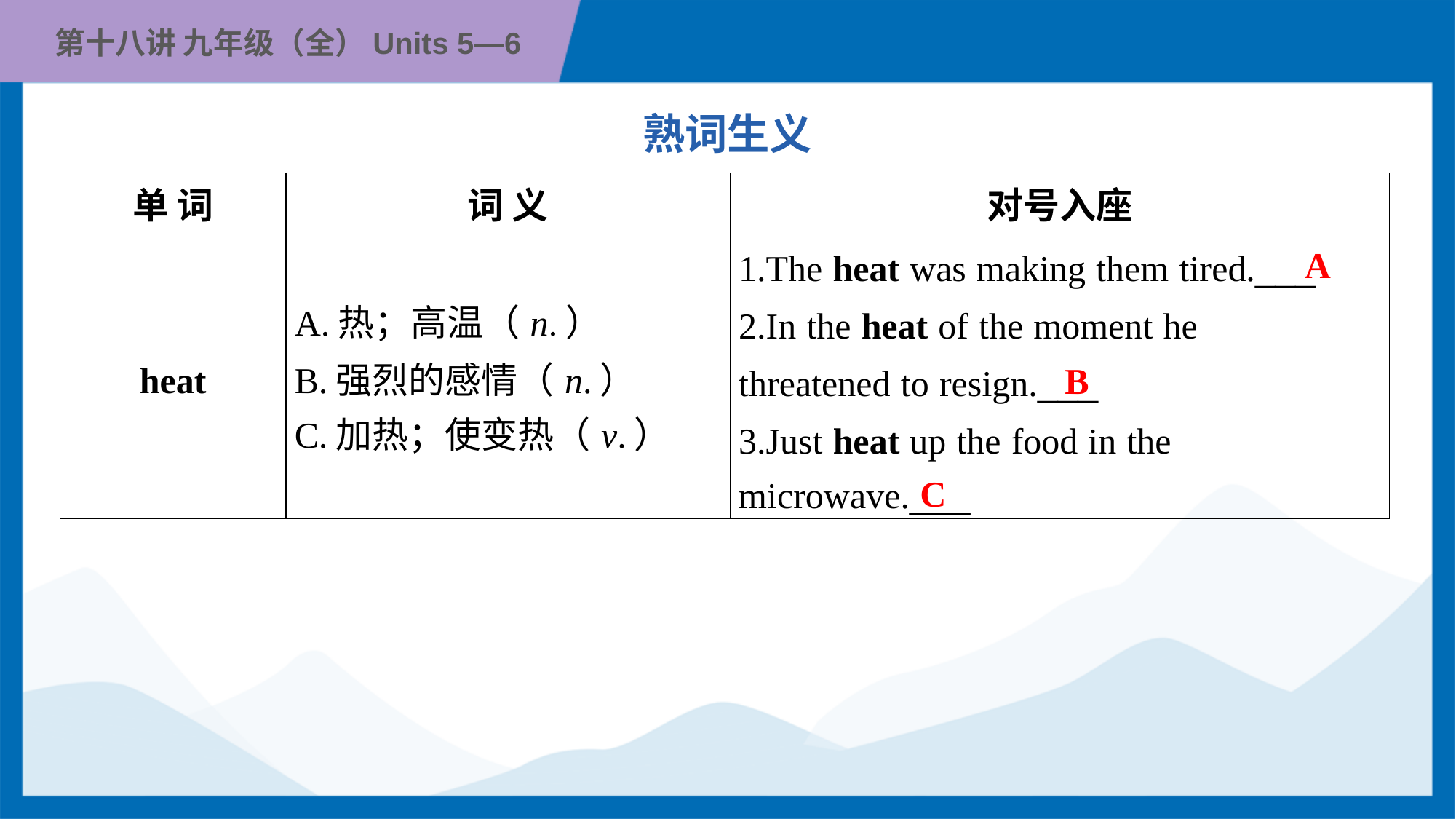

熟词生义
| 单 词 | 词 义 | 对号入座 |
| --- | --- | --- |
| heat | A.热；高温（n.） B.强烈的感情（n.） C.加热；使变热（v.） | 1.The heat was making them tired.\_\_\_ 2.In the heat of the moment he threatened to resign.\_\_\_ 3.Just heat up the food in the microwave.\_\_\_ |
A
B
C